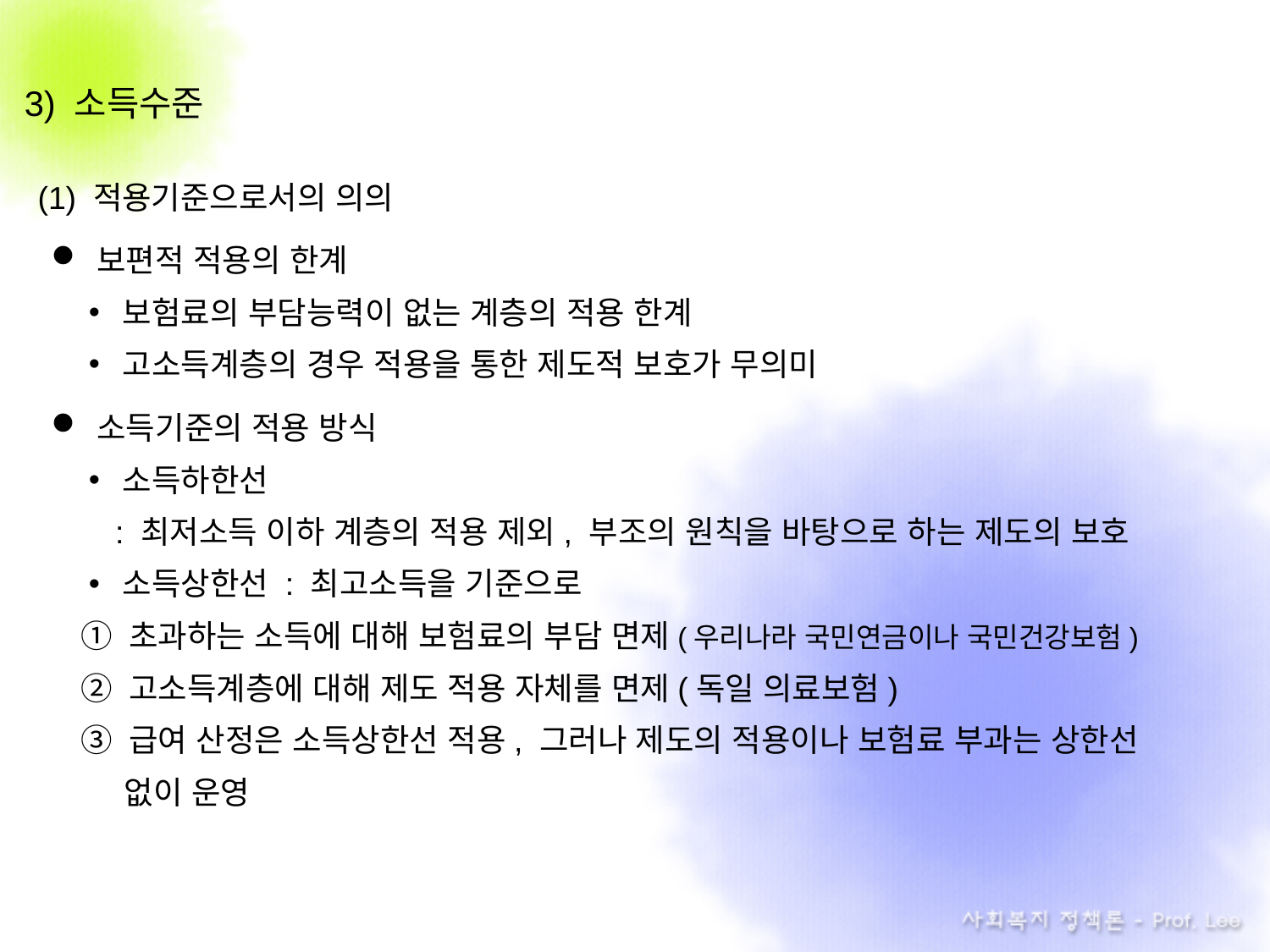

3) 소득수준

(1) 적용기준으로서의 의의
보편적 적용의 한계
보험료의 부담능력이 없는 계층의 적용 한계
고소득계층의 경우 적용을 통한 제도적 보호가 무의미
소득기준의 적용 방식
소득하한선
   : 최저소득 이하 계층의 적용 제외, 부조의 원칙을 바탕으로 하는 제도의 보호
소득상한선 : 최고소득을 기준으로
  ① 초과하는 소득에 대해 보험료의 부담 면제(우리나라 국민연금이나 국민건강보험)
  ② 고소득계층에 대해 제도 적용 자체를 면제(독일 의료보험)
  ③ 급여 산정은 소득상한선 적용, 그러나 제도의 적용이나 보험료 부과는 상한선
      없이 운영